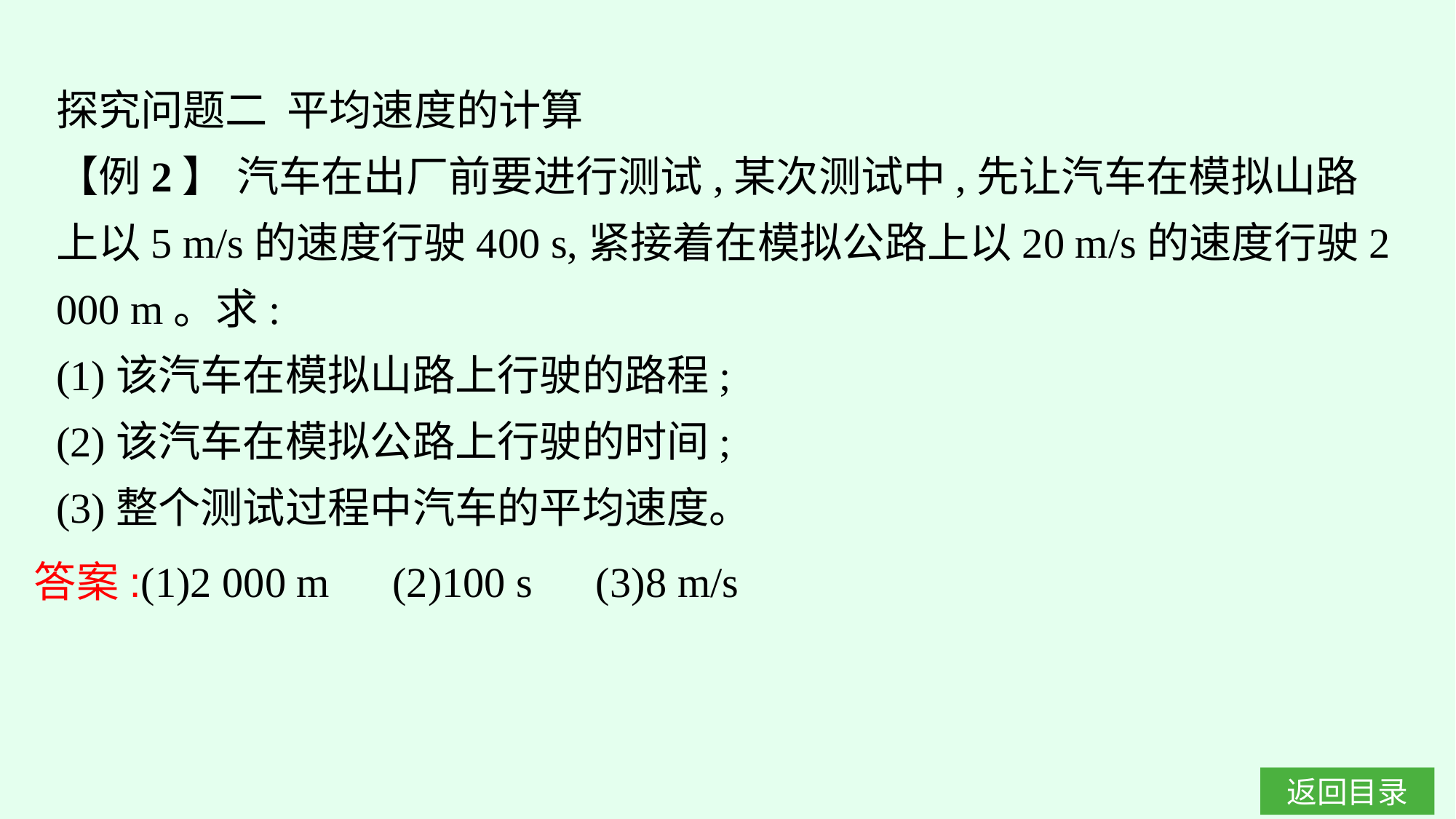

探究问题二  平均速度的计算
【例2】 汽车在出厂前要进行测试,某次测试中,先让汽车在模拟山路上以5 m/s的速度行驶400 s,紧接着在模拟公路上以20 m/s的速度行驶2 000 m。求:
(1)该汽车在模拟山路上行驶的路程;
(2)该汽车在模拟公路上行驶的时间;
(3)整个测试过程中汽车的平均速度。
答案:(1)2 000 m　(2)100 s　(3)8 m/s